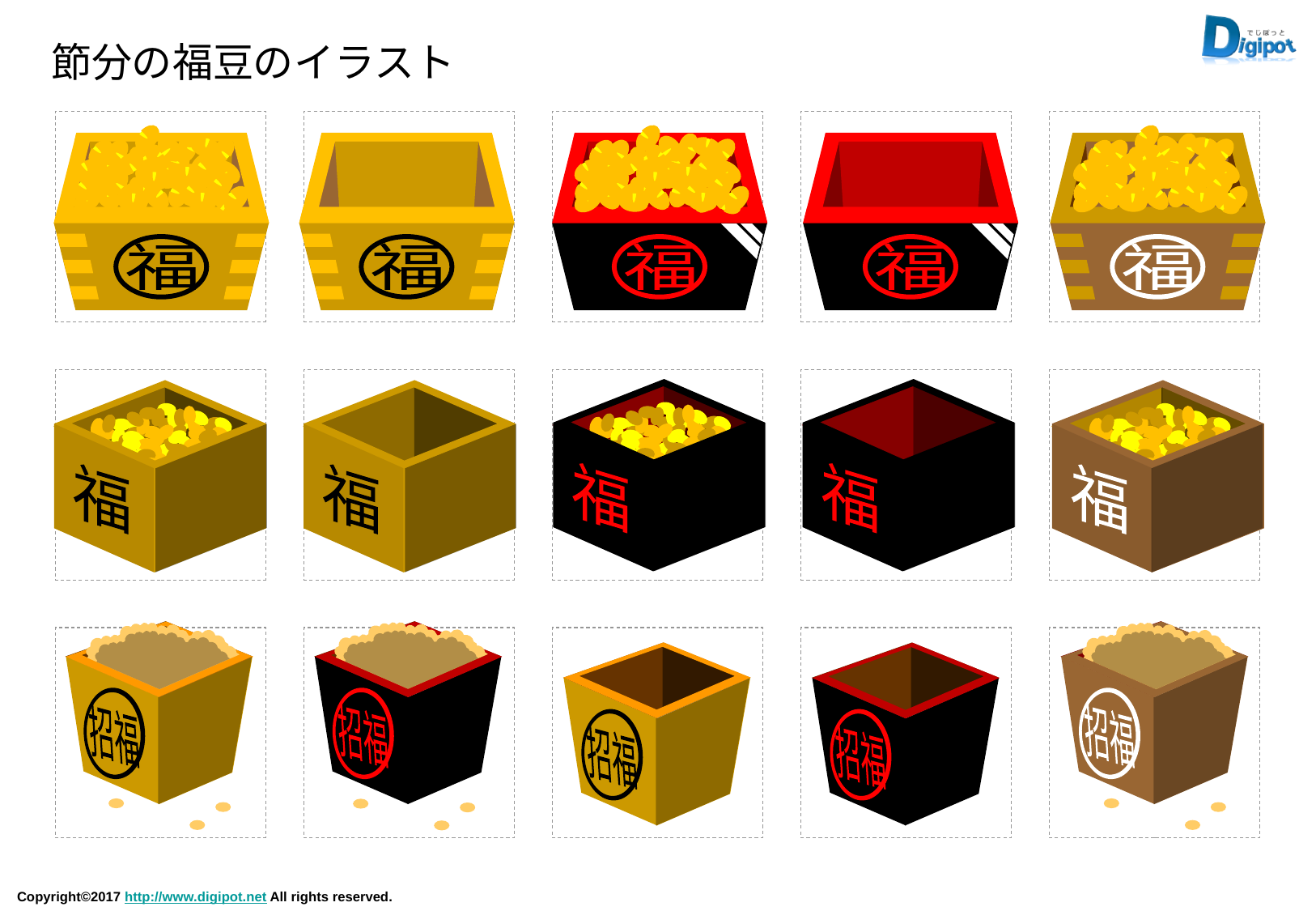

節分の福豆のイラスト

福

福

福

福

福

福

福

福

福

福

招福

招福

招福

招福

招福